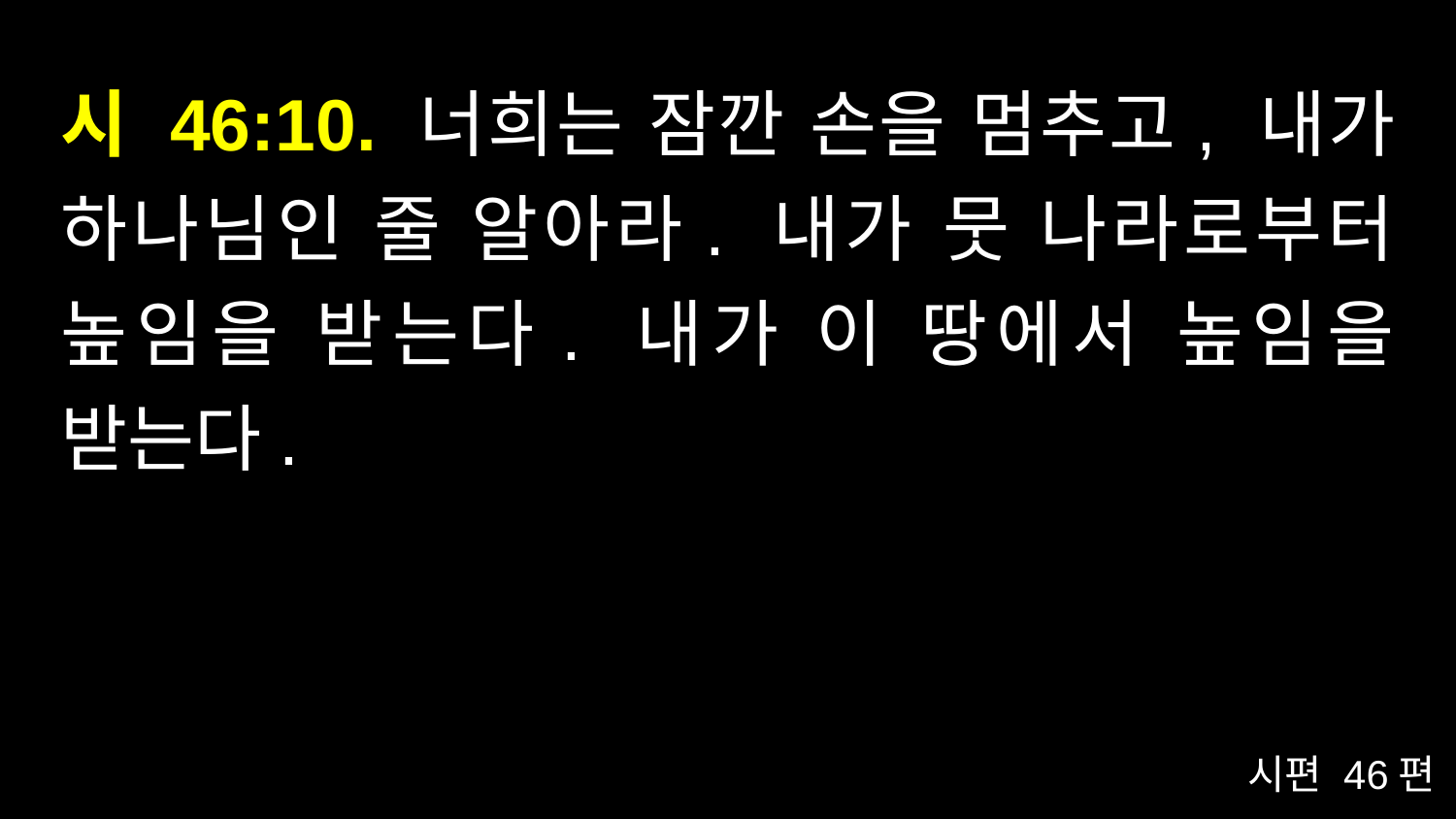

# 시 46:10. 너희는 잠깐 손을 멈추고, 내가 하나님인 줄 알아라. 내가 뭇 나라로부터 높임을 받는다. 내가 이 땅에서 높임을 받는다.
시편 46편